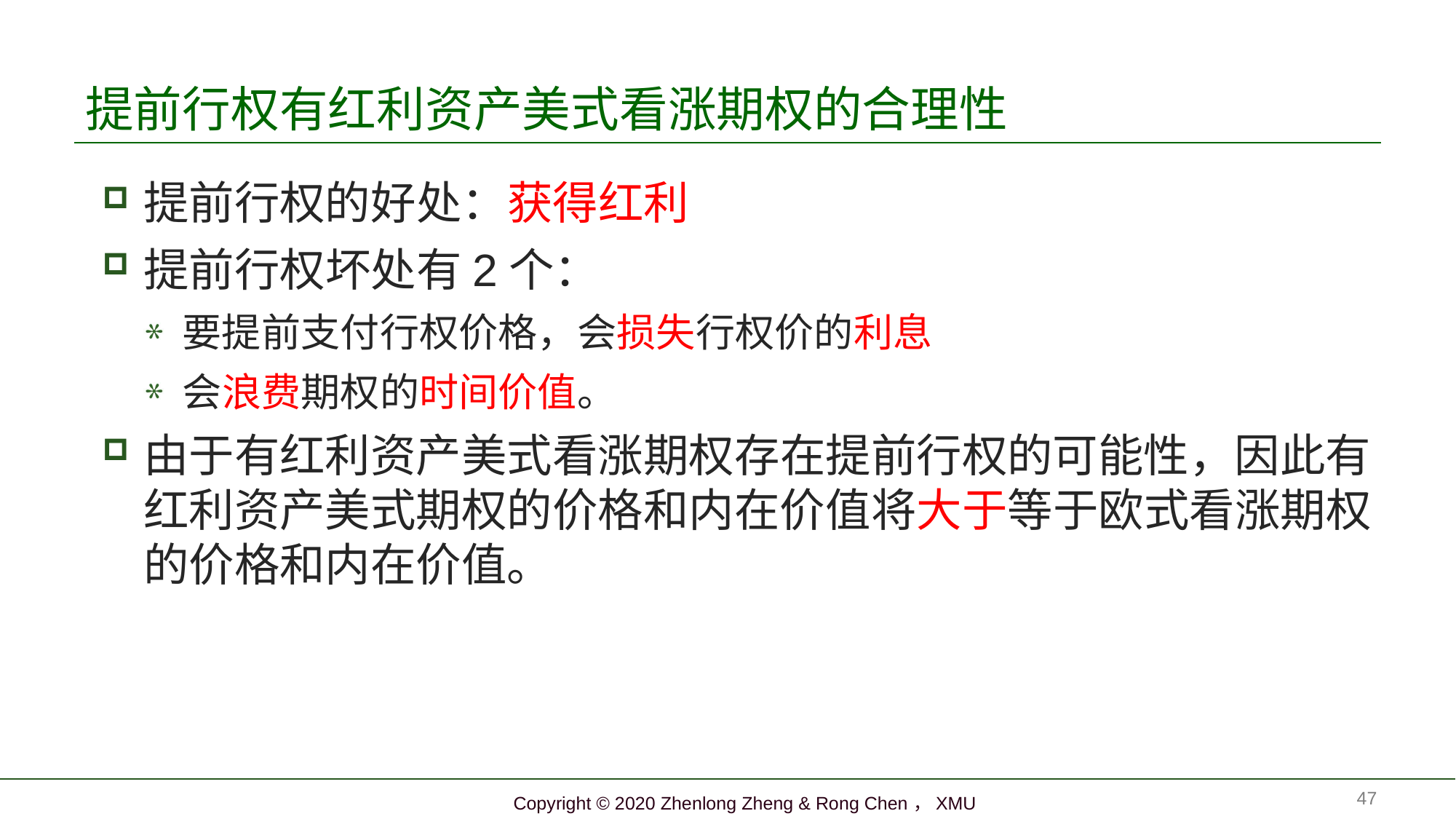

# 提前行权有红利资产美式看涨期权的合理性
提前行权的好处：获得红利
提前行权坏处有2个：
要提前支付行权价格，会损失行权价的利息
会浪费期权的时间价值。
由于有红利资产美式看涨期权存在提前行权的可能性，因此有红利资产美式期权的价格和内在价值将大于等于欧式看涨期权的价格和内在价值。
47